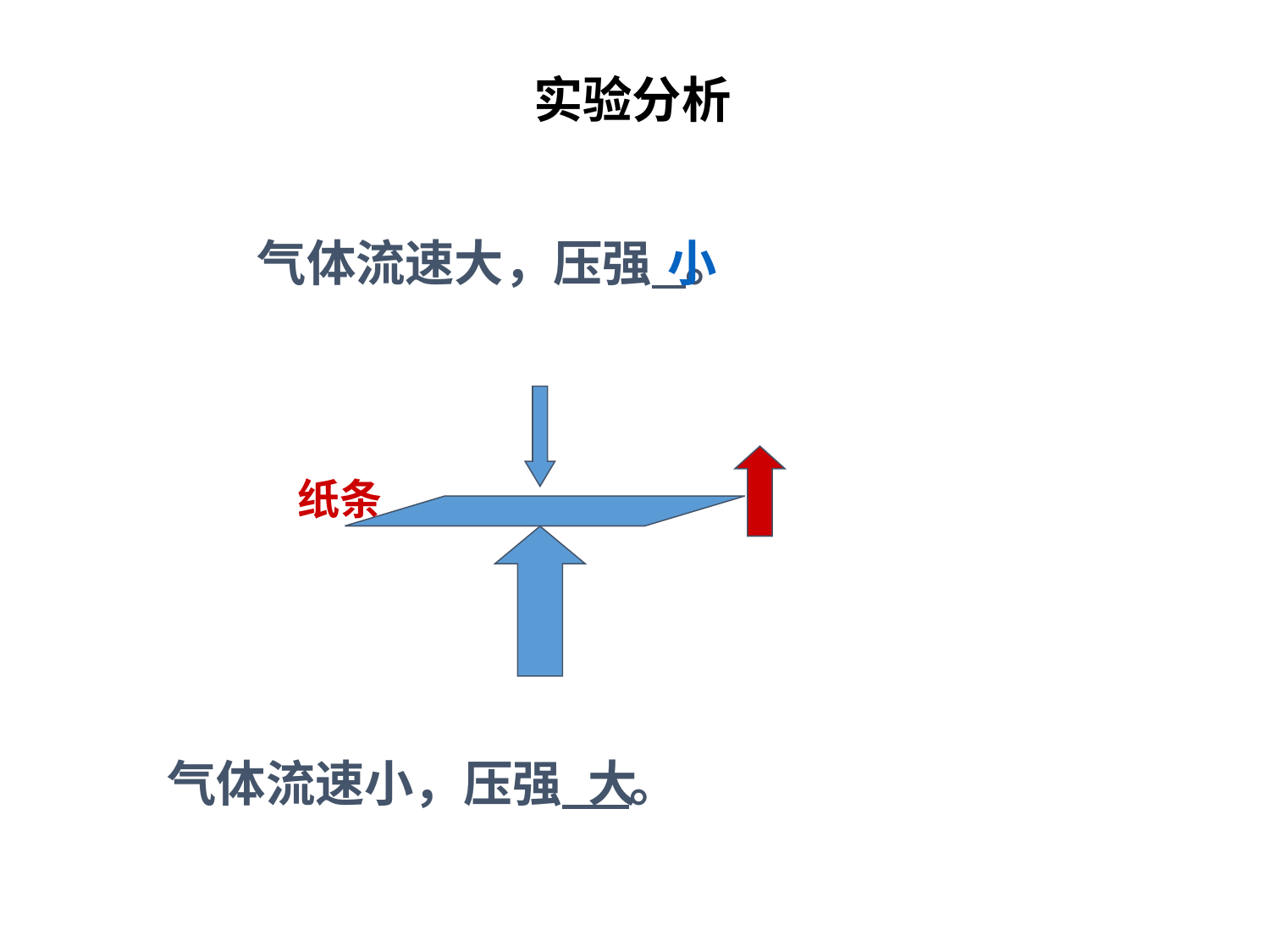

# 实验分析
气体流速大，压强   。
小

纸条

气体流速小，压强      。
大